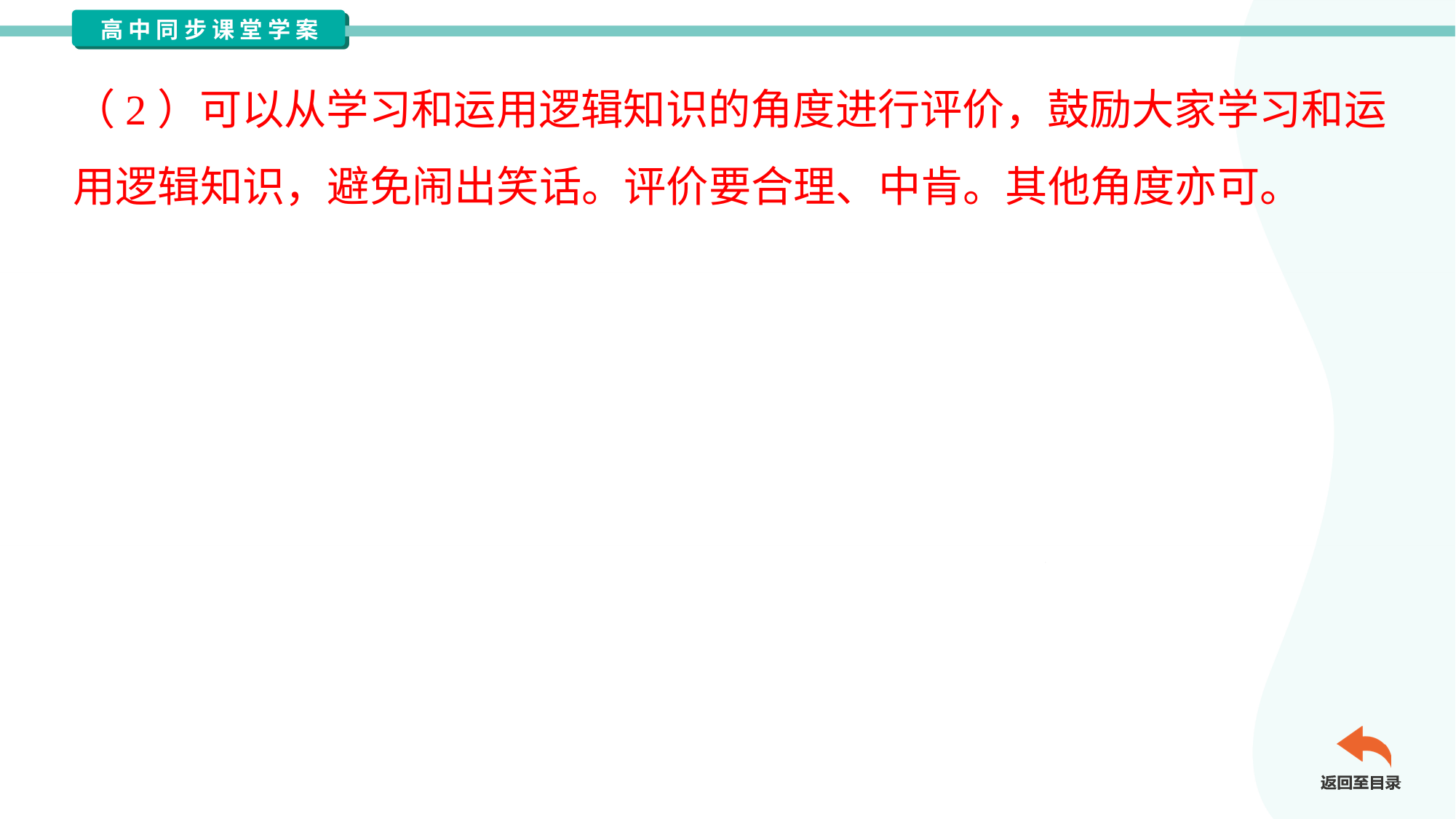

（2）可以从学习和运用逻辑知识的角度进行评价，鼓励大家学习和运
用逻辑知识，避免闹出笑话。评价要合理、中肯。其他角度亦可。